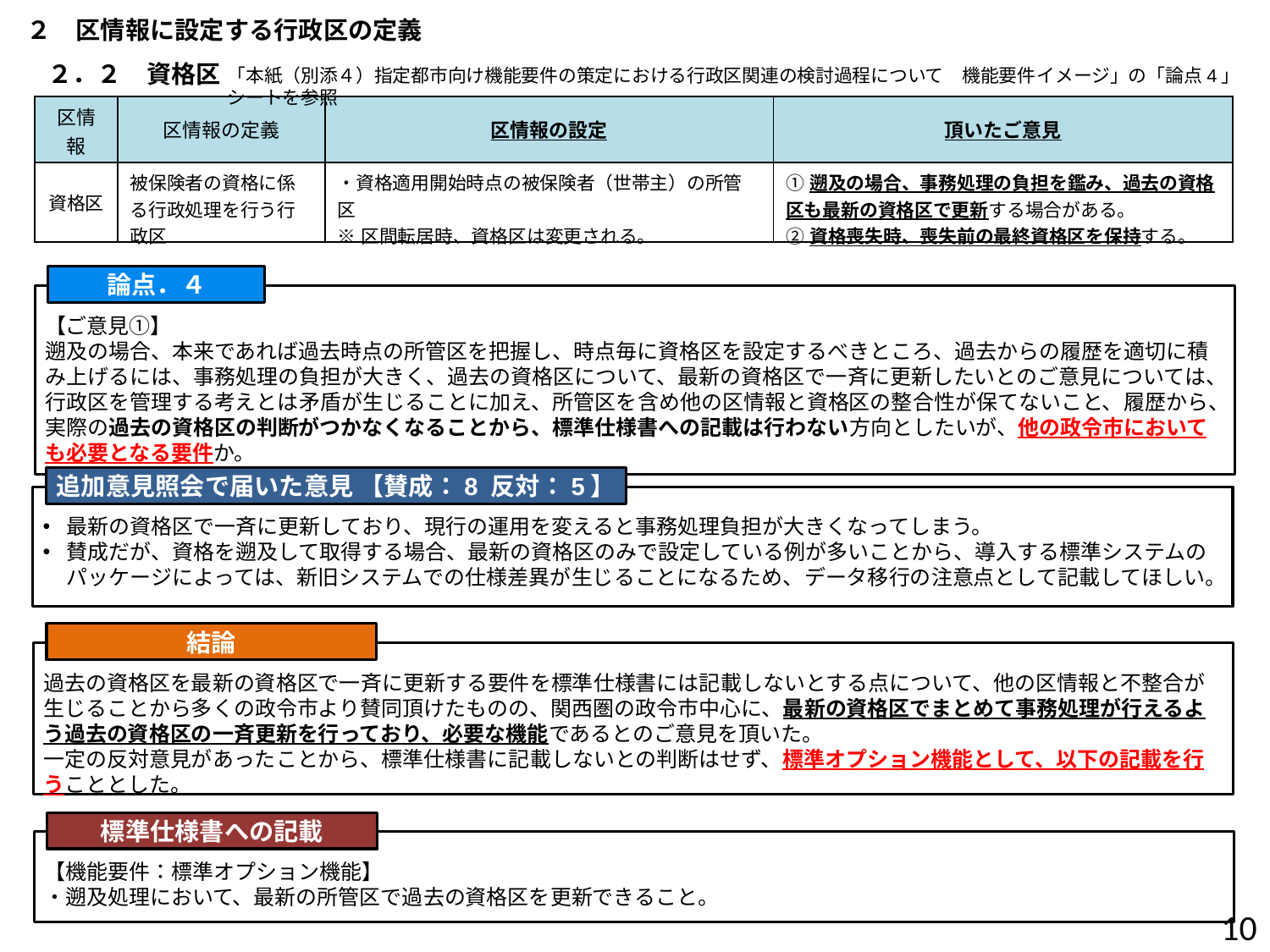

２　区情報に設定する行政区の定義
２．２　資格区
「本紙（別添４）指定都市向け機能要件の策定における行政区関連の検討過程について　機能要件イメージ」の「論点4」シートを参照
| 区情報 | 区情報の定義 | 区情報の設定 | 頂いたご意見 |
| --- | --- | --- | --- |
| 資格区 | 被保険者の資格に係る行政処理を行う行政区 | ・資格適用開始時点の被保険者（世帯主）の所管区 ※区間転居時、資格区は変更される。 | ①遡及の場合、事務処理の負担を鑑み、過去の資格区も最新の資格区で更新する場合がある。 ②資格喪失時、喪失前の最終資格区を保持する。 |
論点．４

【ご意見①】
遡及の場合、本来であれば過去時点の所管区を把握し、時点毎に資格区を設定するべきところ、過去からの履歴を適切に積み上げるには、事務処理の負担が大きく、過去の資格区について、最新の資格区で一斉に更新したいとのご意見については、行政区を管理する考えとは矛盾が生じることに加え、所管区を含め他の区情報と資格区の整合性が保てないこと、履歴から、実際の過去の資格区の判断がつかなくなることから、標準仕様書への記載は行わない方向としたいが、他の政令市においても必要となる要件か。
追加意見照会で届いた意見 【賛成：8 反対：5】

最新の資格区で一斉に更新しており、現行の運用を変えると事務処理負担が大きくなってしまう。
賛成だが、資格を遡及して取得する場合、最新の資格区のみで設定している例が多いことから、導入する標準システムのパッケージによっては、新旧システムでの仕様差異が生じることになるため、データ移行の注意点として記載してほしい。
結論

過去の資格区を最新の資格区で一斉に更新する要件を標準仕様書には記載しないとする点について、他の区情報と不整合が生じることから多くの政令市より賛同頂けたものの、関西圏の政令市中心に、最新の資格区でまとめて事務処理が行えるよう過去の資格区の一斉更新を行っており、必要な機能であるとのご意見を頂いた。
一定の反対意見があったことから、標準仕様書に記載しないとの判断はせず、標準オプション機能として、以下の記載を行うこととした。
標準仕様書への記載

【機能要件：標準オプション機能】
・遡及処理において、最新の所管区で過去の資格区を更新できること。
10